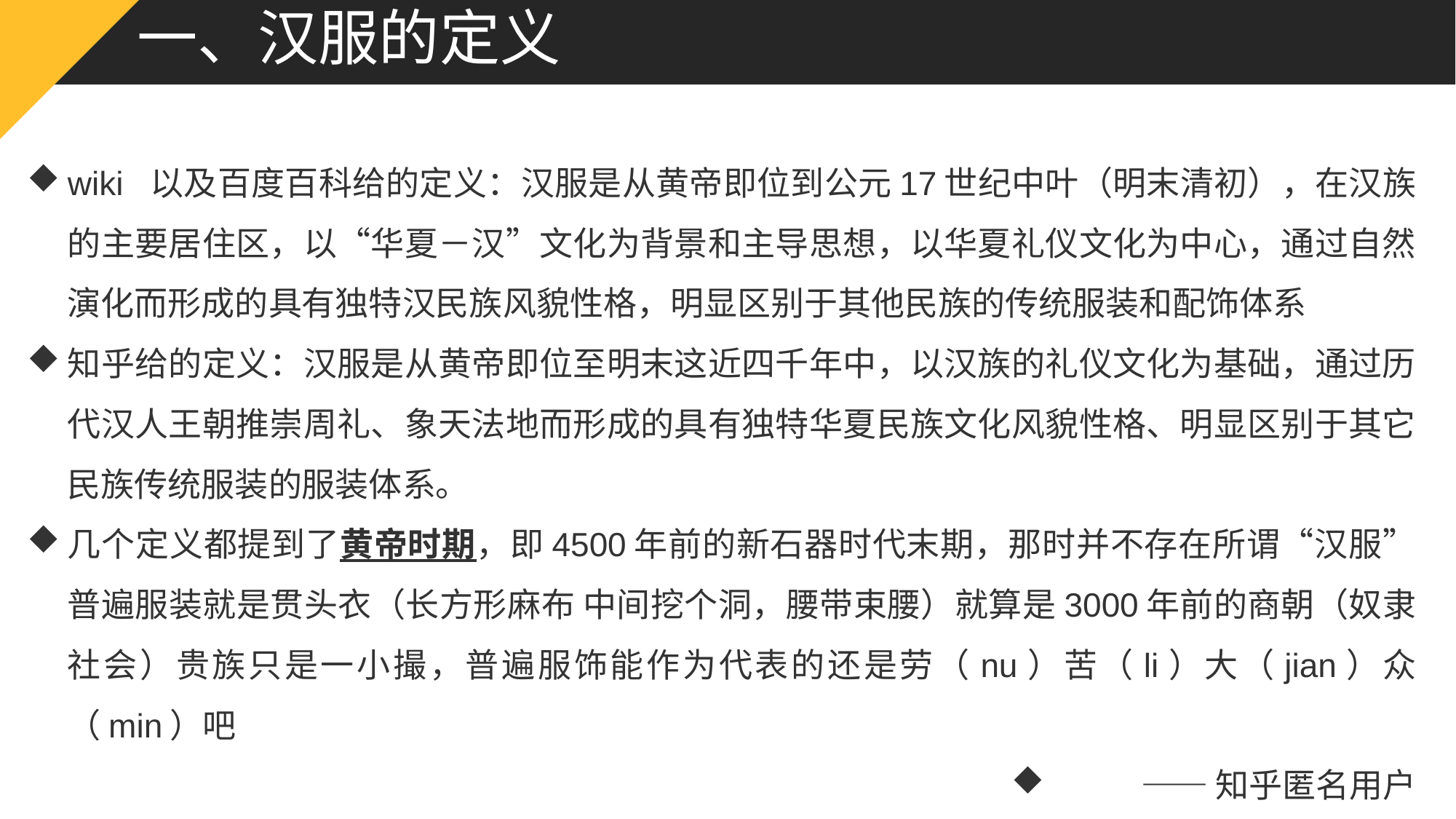

# 一、汉服的定义

wiki  以及百度百科给的定义：汉服是从黄帝即位到公元17世纪中叶（明末清初），在汉族的主要居住区，以“华夏－汉”文化为背景和主导思想，以华夏礼仪文化为中心，通过自然演化而形成的具有独特汉民族风貌性格，明显区别于其他民族的传统服装和配饰体系
知乎给的定义：汉服是从黄帝即位至明末这近四千年中，以汉族的礼仪文化为基础，通过历代汉人王朝推崇周礼、象天法地而形成的具有独特华夏民族文化风貌性格、明显区别于其它民族传统服装的服装体系。
几个定义都提到了黄帝时期，即4500年前的新石器时代末期，那时并不存在所谓“汉服”普遍服装就是贯头衣（长方形麻布 中间挖个洞，腰带束腰）就算是3000年前的商朝（奴隶社会）贵族只是一小撮，普遍服饰能作为代表的还是劳（nu）苦（li）大（jian）众（min）吧
——知乎匿名用户